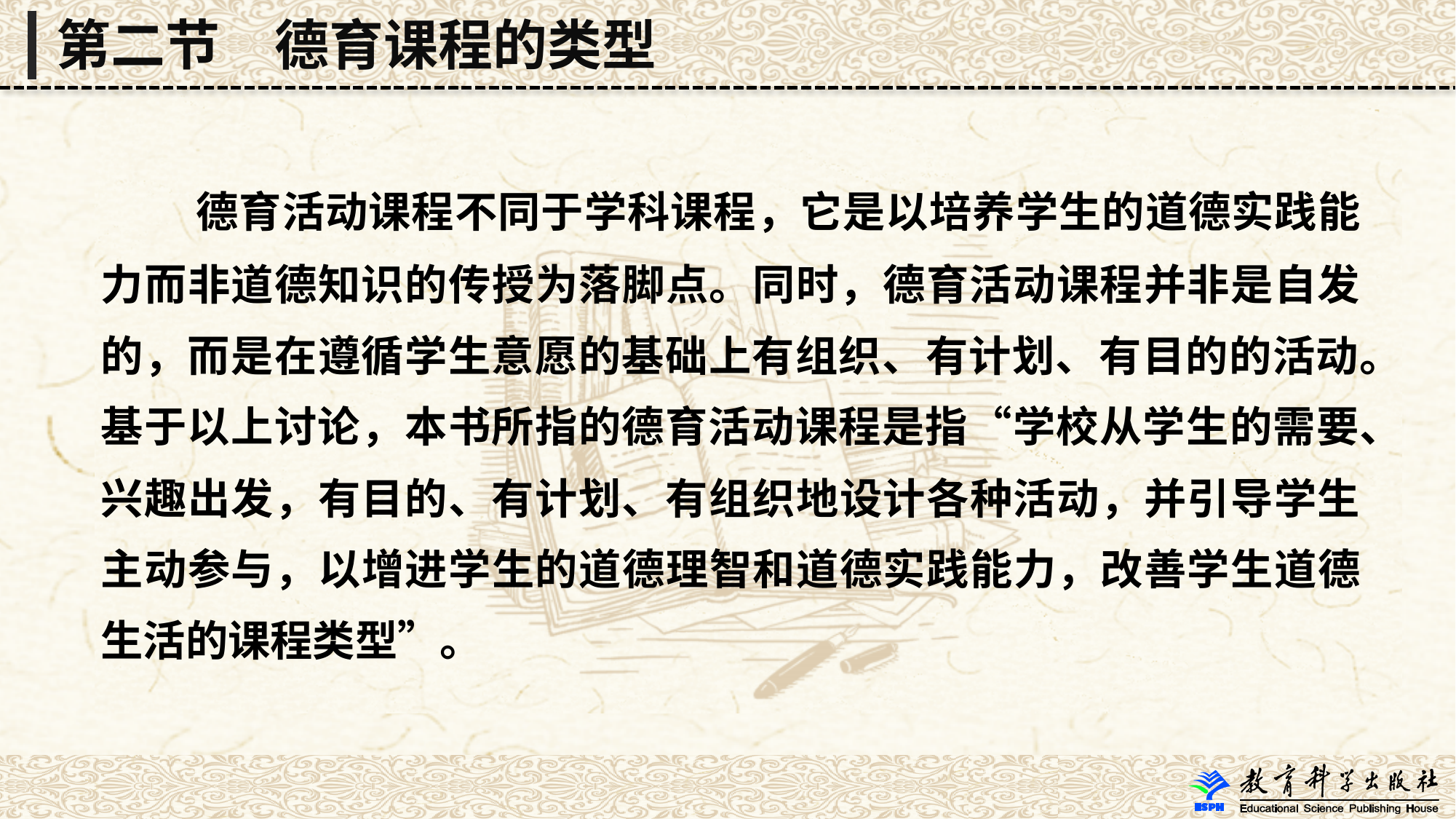

第二节　德育课程的类型
       德育活动课程不同于学科课程，它是以培养学生的道德实践能力而非道德知识的传授为落脚点。同时，德育活动课程并非是自发的，而是在遵循学生意愿的基础上有组织、有计划、有目的的活动。基于以上讨论，本书所指的德育活动课程是指“学校从学生的需要、兴趣出发，有目的、有计划、有组织地设计各种活动，并引导学生主动参与，以增进学生的道德理智和道德实践能力，改善学生道德生活的课程类型”。